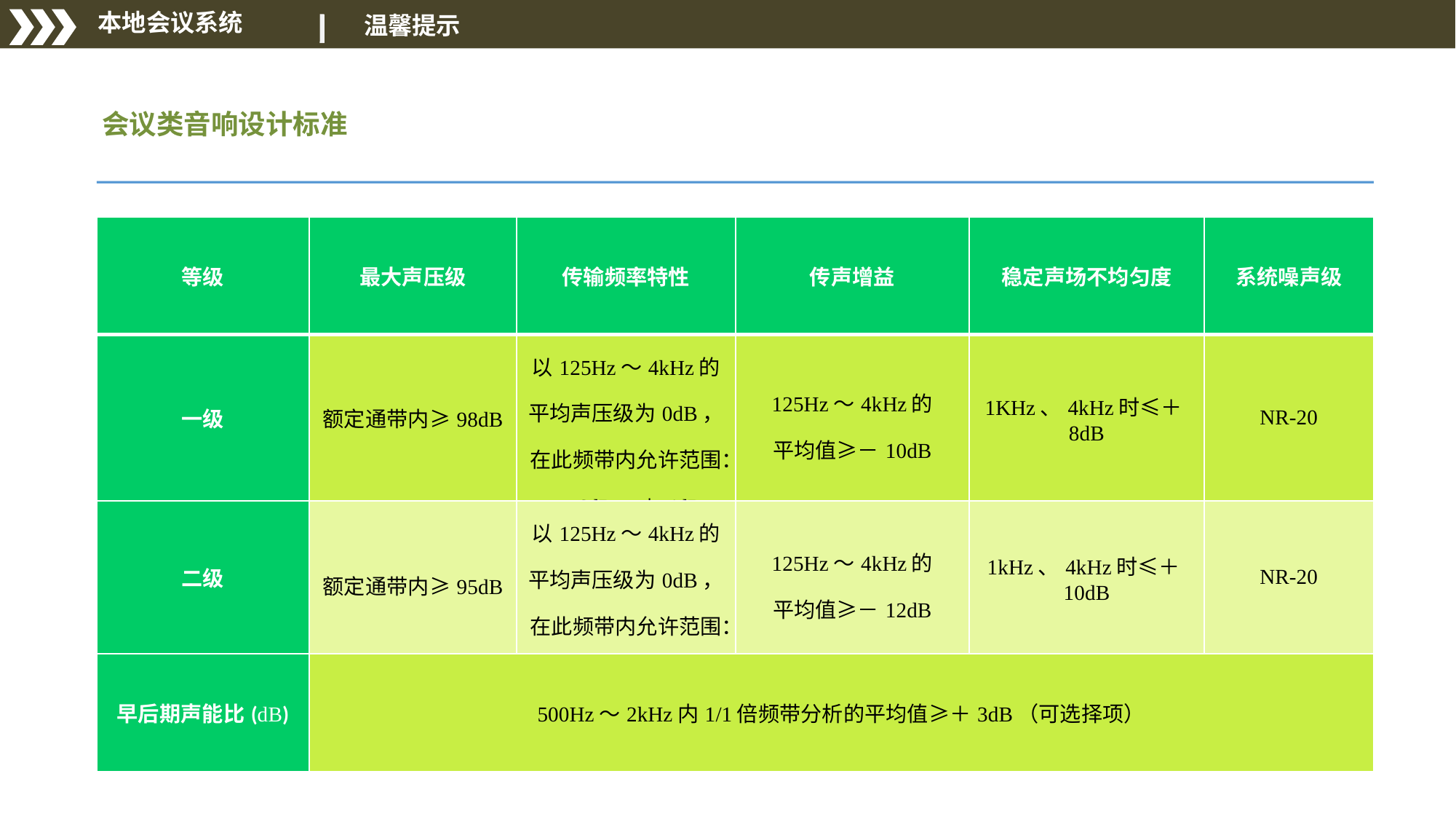

温馨提示

     本地会议系统
 会议类音响设计标准

| 等级 | 最大声压级 | 传输频率特性 | 传声增益 | 稳定声场不均匀度 | 系统噪声级 |
| --- | --- | --- | --- | --- | --- |
| 一级 | 额定通带内≥98dB | 以125Hz～4kHz的 平均声压级为0dB， 在此频带内允许范围：－6dB～＋4dB | 125Hz～4kHz的 平均值≥－10dB | 1KHz、4kHz时≤＋8dB | NR-20 |
| 二级 | 额定通带内≥95dB | 以125Hz～4kHz的 平均声压级为0dB， 在此频带内允许范围：－6dB～＋4dB | 125Hz～4kHz的 平均值≥－12dB | 1kHz、4kHz时≤＋10dB | NR-20 |
| 早后期声能比(dB) | 500Hz～2kHz内1/1倍频带分析的平均值≥＋3dB（可选择项） |  |  |  |  |